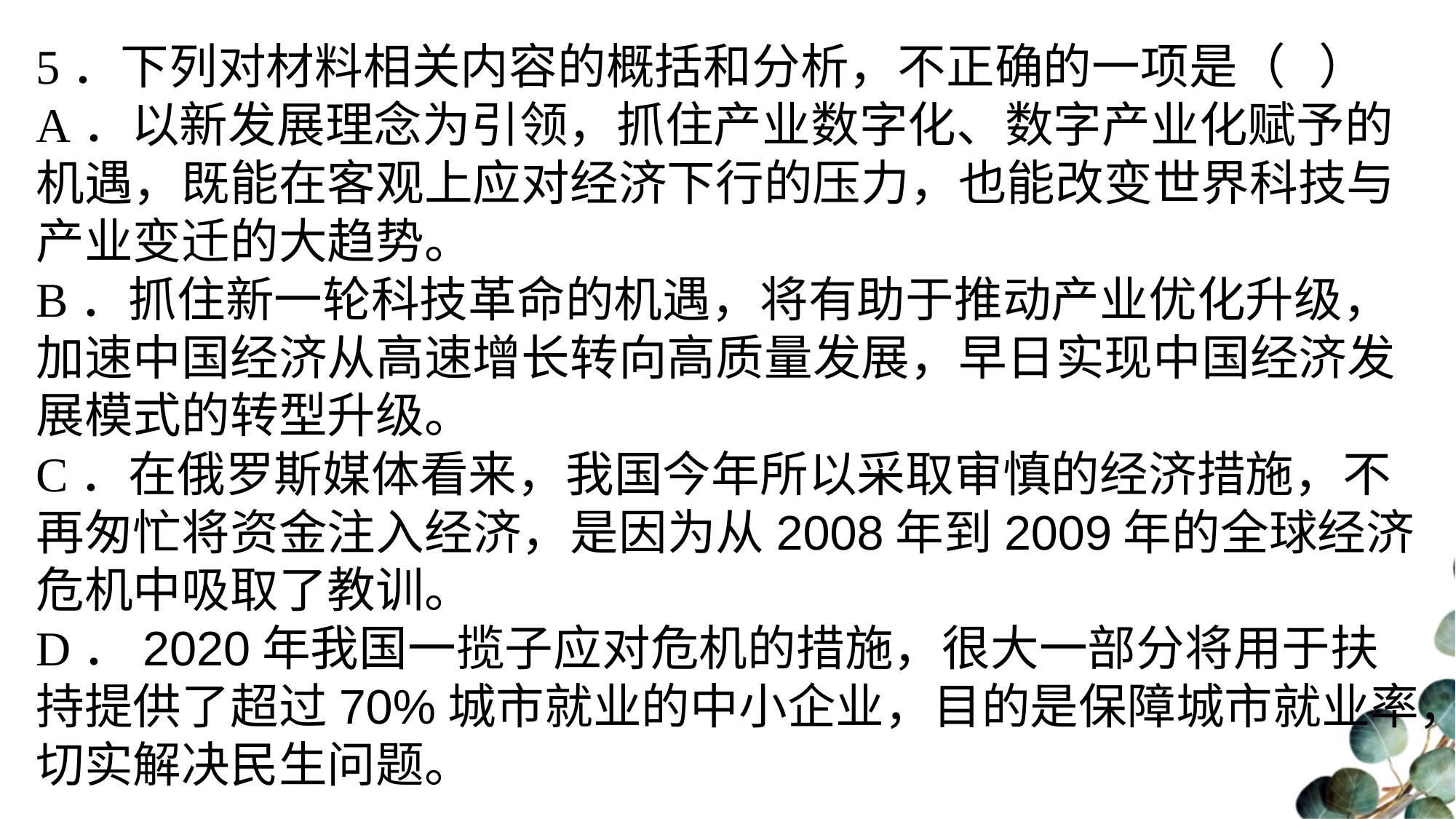

5．下列对材料相关内容的概括和分析，不正确的一项是（   ）
A．以新发展理念为引领，抓住产业数字化、数字产业化赋予的机遇，既能在客观上应对经济下行的压力，也能改变世界科技与产业变迁的大趋势。
B．抓住新一轮科技革命的机遇，将有助于推动产业优化升级，加速中国经济从高速增长转向高质量发展，早日实现中国经济发展模式的转型升级。
C．在俄罗斯媒体看来，我国今年所以采取审慎的经济措施，不再匆忙将资金注入经济，是因为从2008年到2009年的全球经济危机中吸取了教训。
D．2020年我国一揽子应对危机的措施，很大一部分将用于扶持提供了超过70%城市就业的中小企业，目的是保障城市就业率，切实解决民生问题。